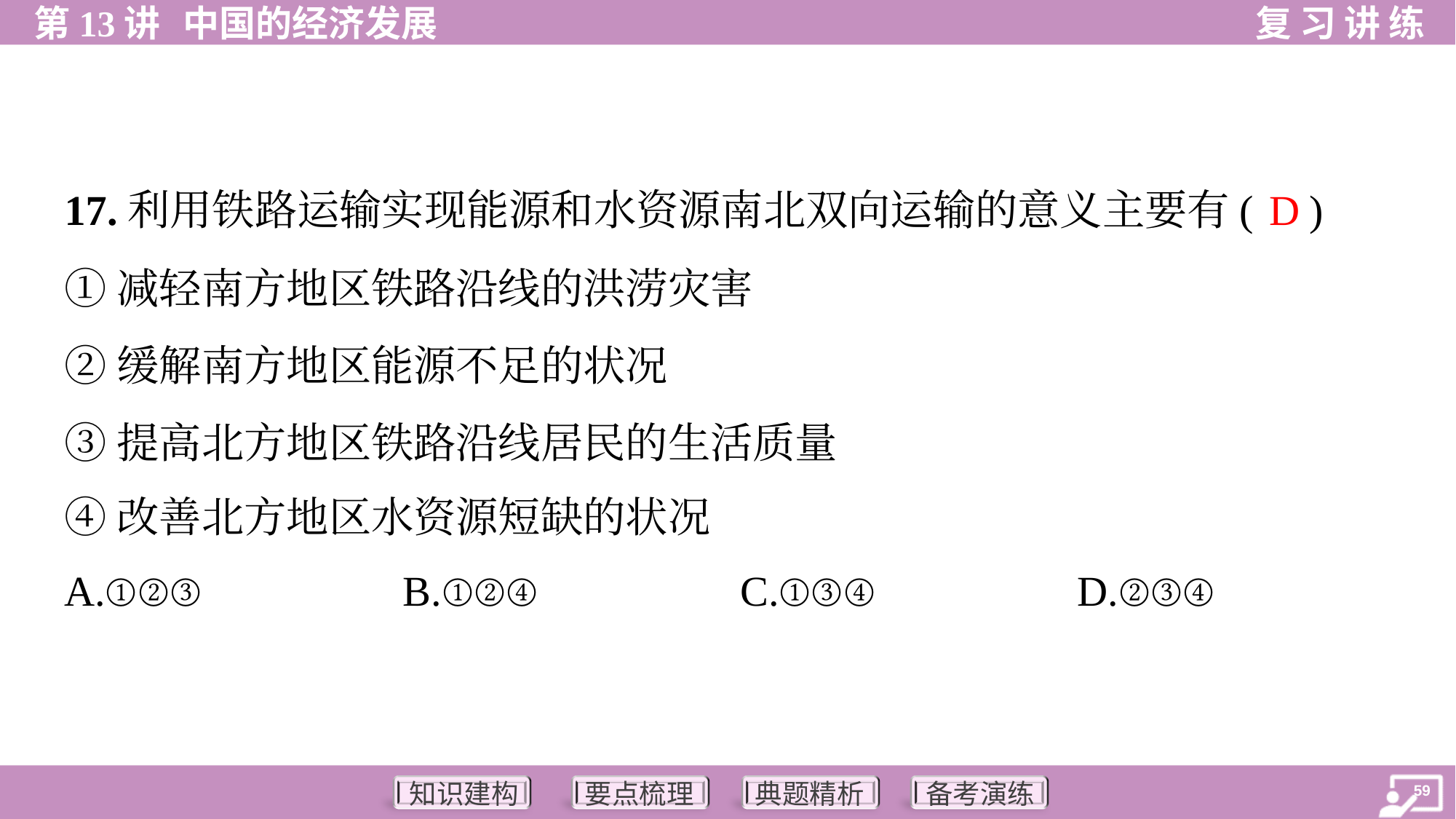

D
17.利用铁路运输实现能源和水资源南北双向运输的意义主要有(     )
①减轻南方地区铁路沿线的洪涝灾害
②缓解南方地区能源不足的状况
③提高北方地区铁路沿线居民的生活质量
④改善北方地区水资源短缺的状况
A.①②③	B.①②④	C.①③④	D.②③④